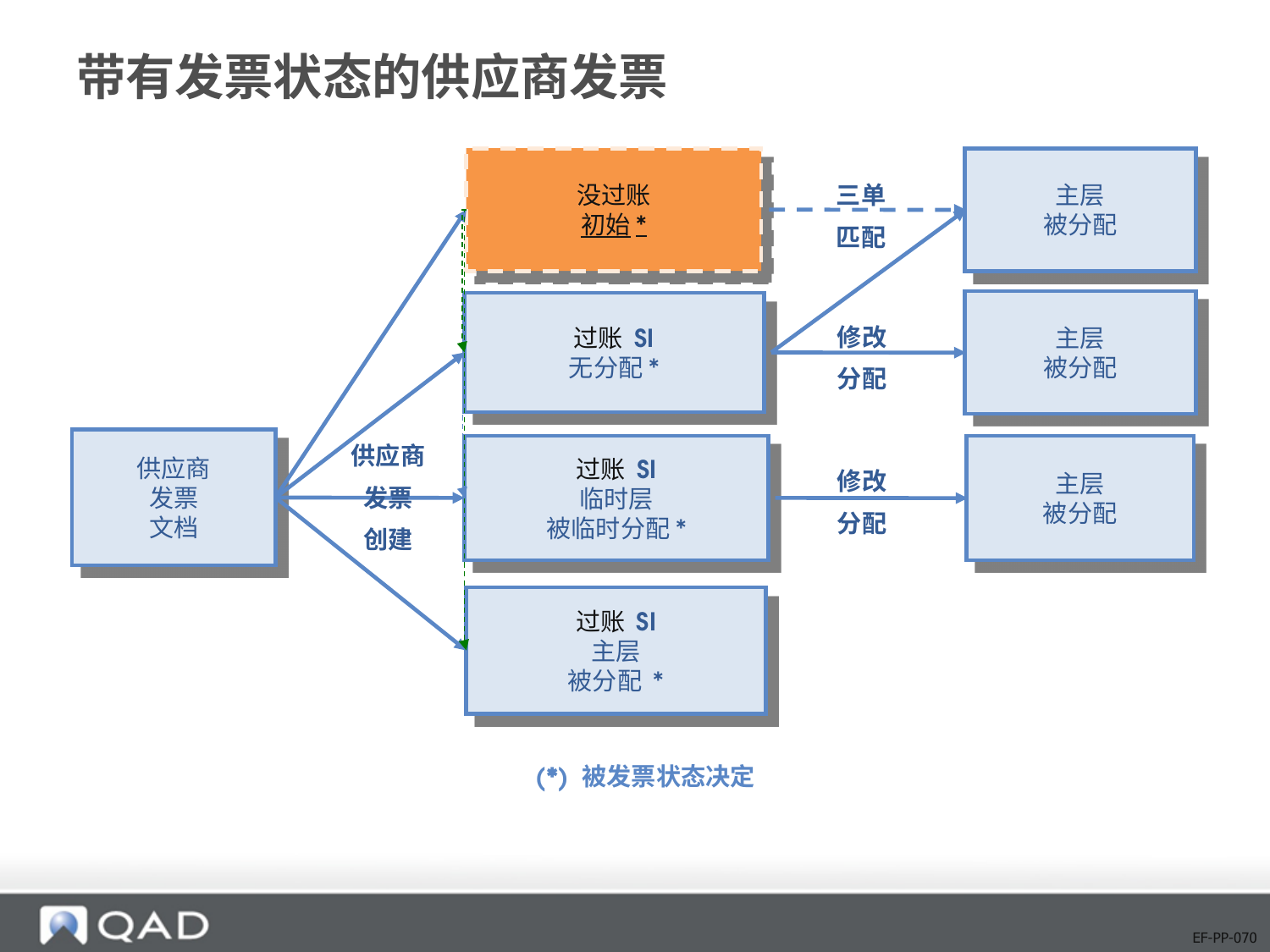

# 带有发票状态的供应商发票
没过账
初始*
主层
被分配
三单
匹配
主层
被分配
过账 SI
无分配*
修改
分配
供应商
发票
创建
供应商
发票
文档
过账 SI
临时层
被临时分配*
主层
被分配
修改
分配
过账 SI
主层
被分配 *
(*) 被发票状态决定
EF-PP-070